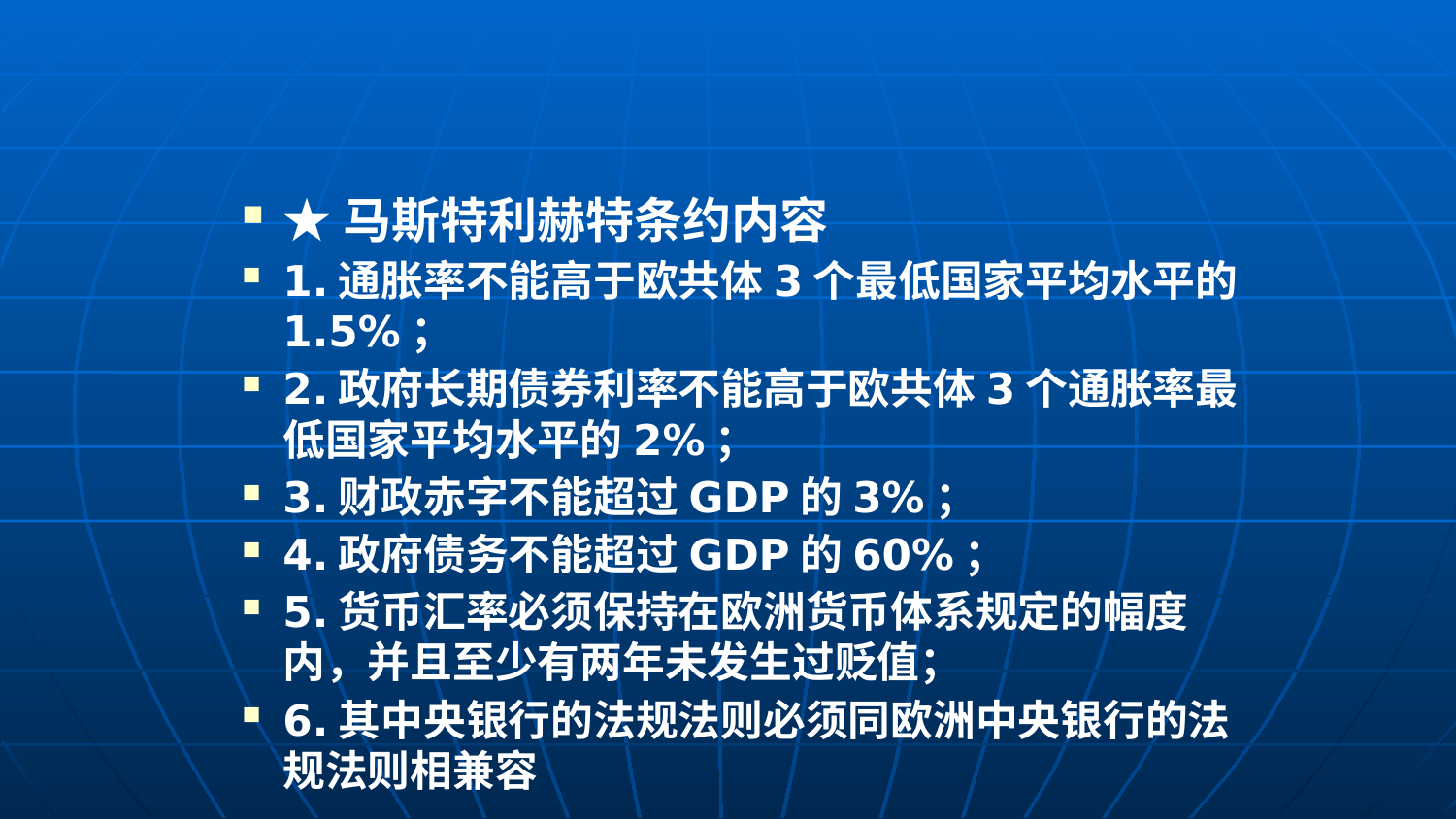

#
★马斯特利赫特条约内容
1.通胀率不能高于欧共体3个最低国家平均水平的1.5%；
2.政府长期债券利率不能高于欧共体3个通胀率最低国家平均水平的2%；
3.财政赤字不能超过GDP的3%；
4.政府债务不能超过GDP的60%；
5.货币汇率必须保持在欧洲货币体系规定的幅度内，并且至少有两年未发生过贬值；
6.其中央银行的法规法则必须同欧洲中央银行的法规法则相兼容